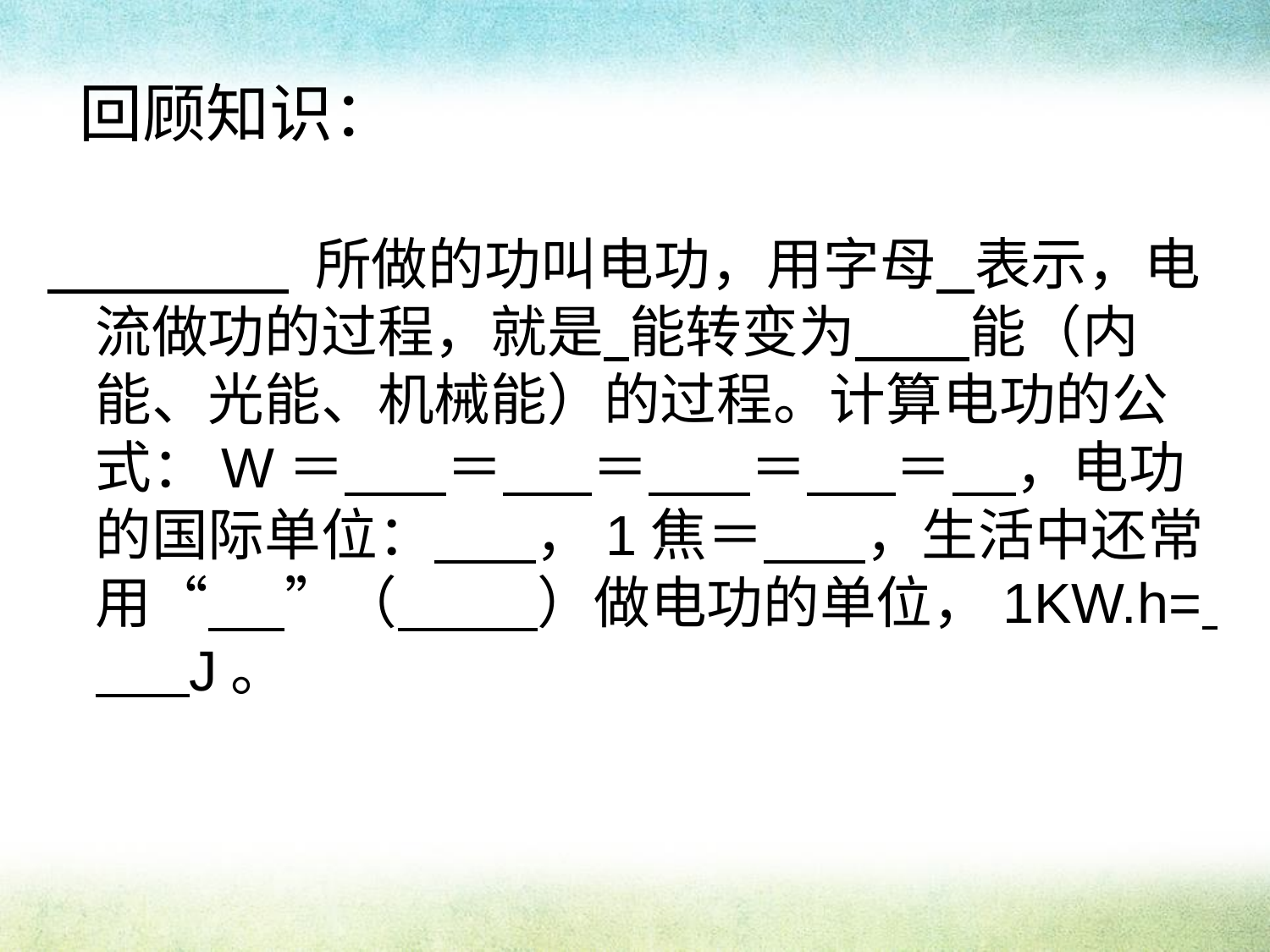

# 回顾知识：
                    所做的功叫电功，用字母   表示，电流做功的过程，就是  能转变为         能（内能、光能、机械能）的过程。计算电功的公式：W＝        ＝       ＝        ＝       ＝     ，电功的国际单位：        ，1焦＝        ，生活中还常用“      ”（           ）做电功的单位，1KW.h=        J。